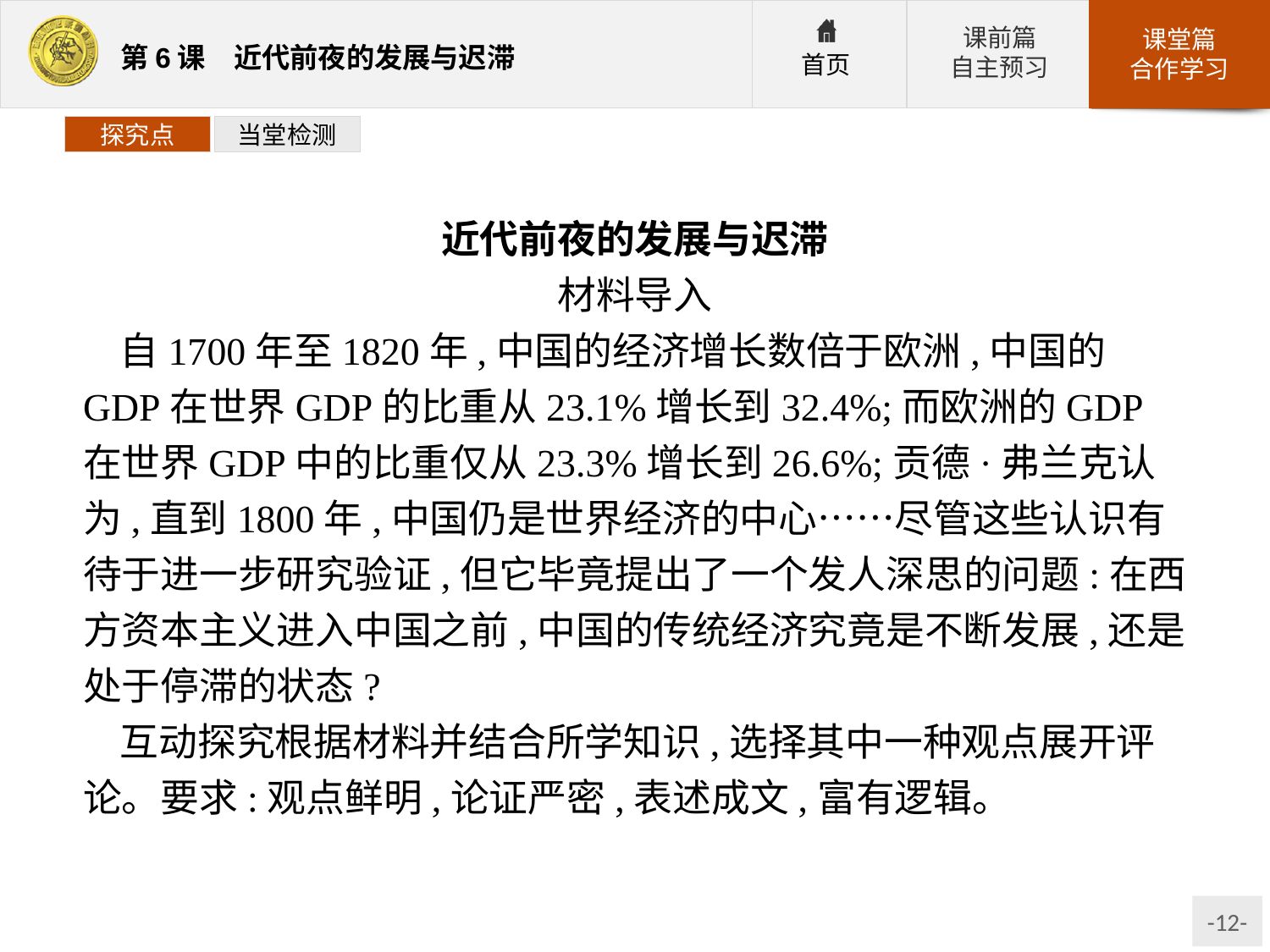

探究点
当堂检测
近代前夜的发展与迟滞
材料导入
自1700年至1820年,中国的经济增长数倍于欧洲,中国的GDP在世界GDP的比重从23.1%增长到32.4%;而欧洲的GDP在世界GDP中的比重仅从23.3%增长到26.6%;贡德·弗兰克认为,直到1800年,中国仍是世界经济的中心……尽管这些认识有待于进一步研究验证,但它毕竟提出了一个发人深思的问题:在西方资本主义进入中国之前,中国的传统经济究竟是不断发展,还是处于停滞的状态?
互动探究根据材料并结合所学知识,选择其中一种观点展开评论。要求:观点鲜明,论证严密,表述成文,富有逻辑。